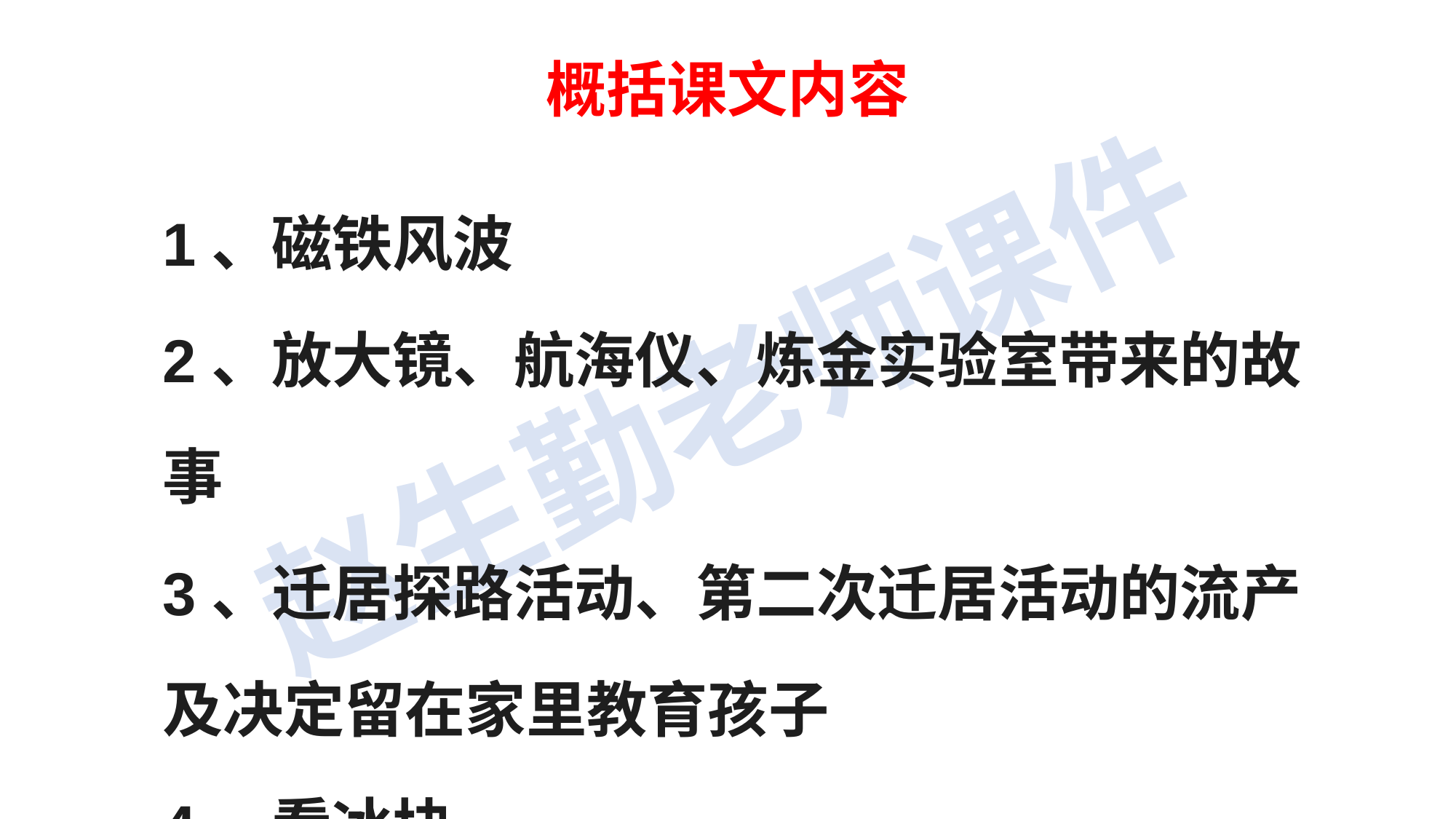

概括课文内容
1、磁铁风波
2、放大镜、航海仪、炼金实验室带来的故事
3、迁居探路活动、第二次迁居活动的流产及决定留在家里教育孩子
4、看冰块